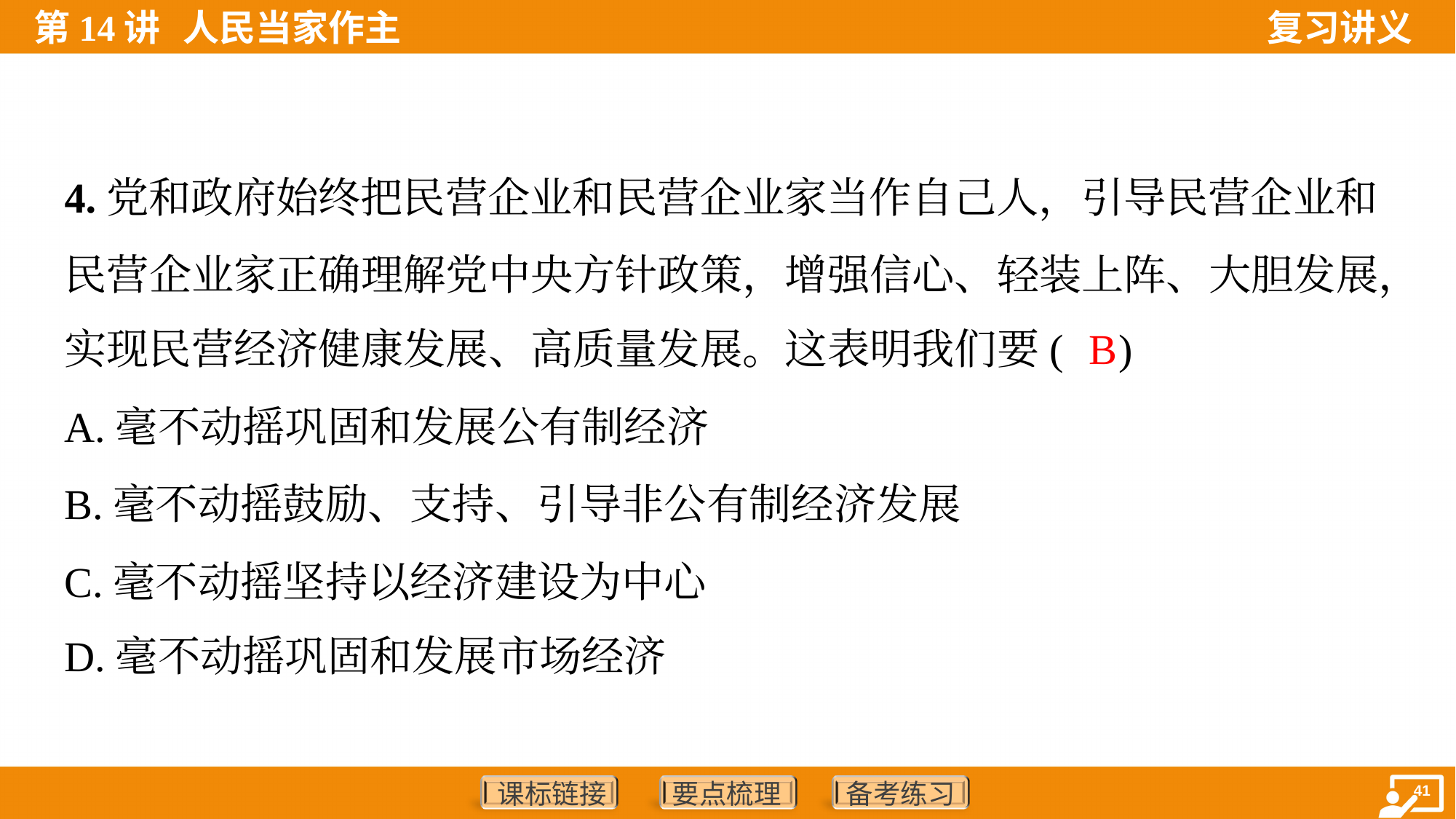

4.党和政府始终把民营企业和民营企业家当作自己人，引导民营企业和
民营企业家正确理解党中央方针政策，增强信心、轻装上阵、大胆发展，
实现民营经济健康发展、高质量发展。这表明我们要(     )
B
A.毫不动摇巩固和发展公有制经济
B.毫不动摇鼓励、支持、引导非公有制经济发展
C.毫不动摇坚持以经济建设为中心
D.毫不动摇巩固和发展市场经济